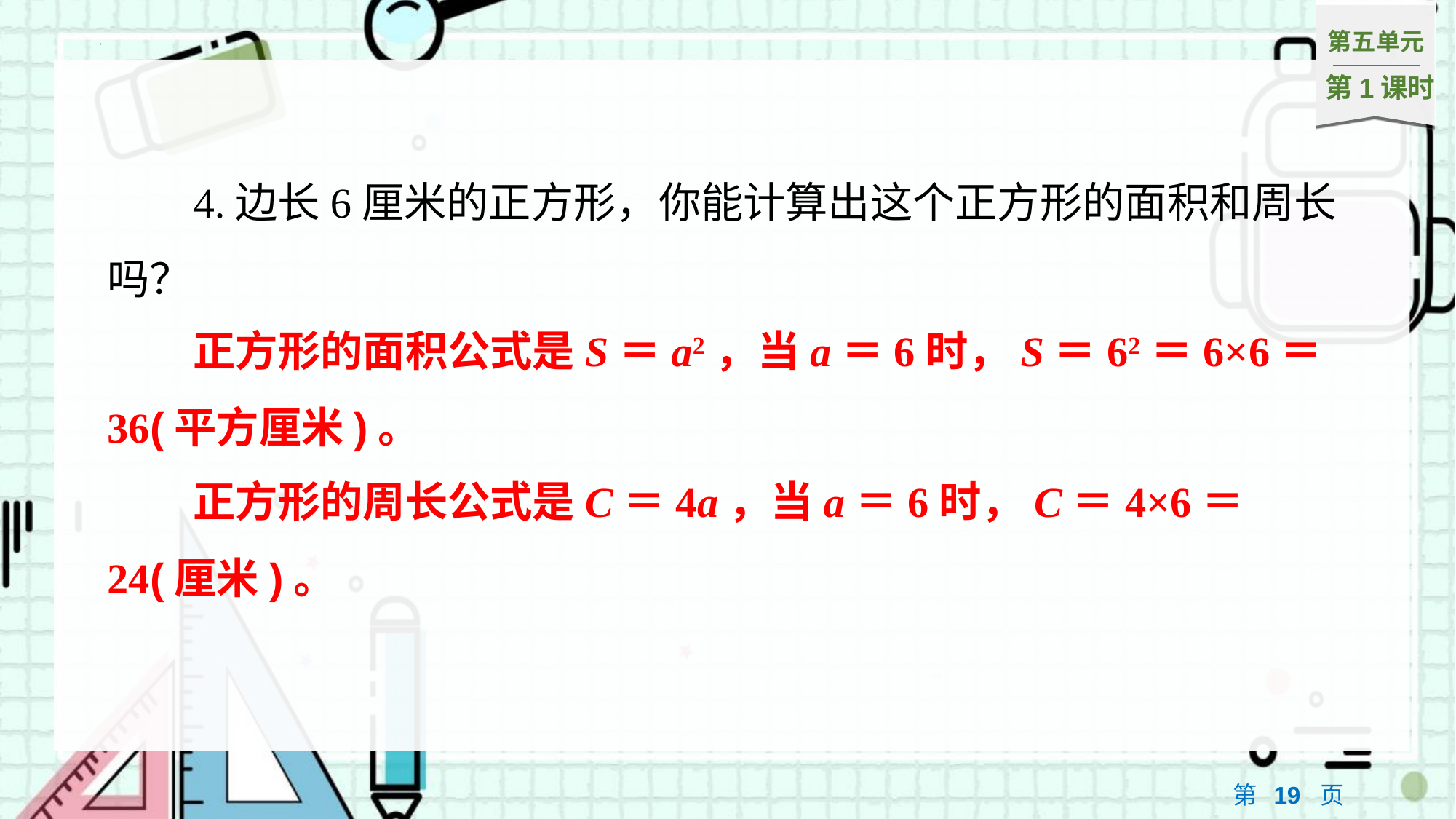

4.边长6厘米的正方形，你能计算出这个正方形的面积和周长吗？
正方形的面积公式是S＝a2，当a＝6时，S＝62＝6×6＝36(平方厘米)。
正方形的周长公式是C＝4a，当a＝6时，C＝4×6＝24(厘米)。